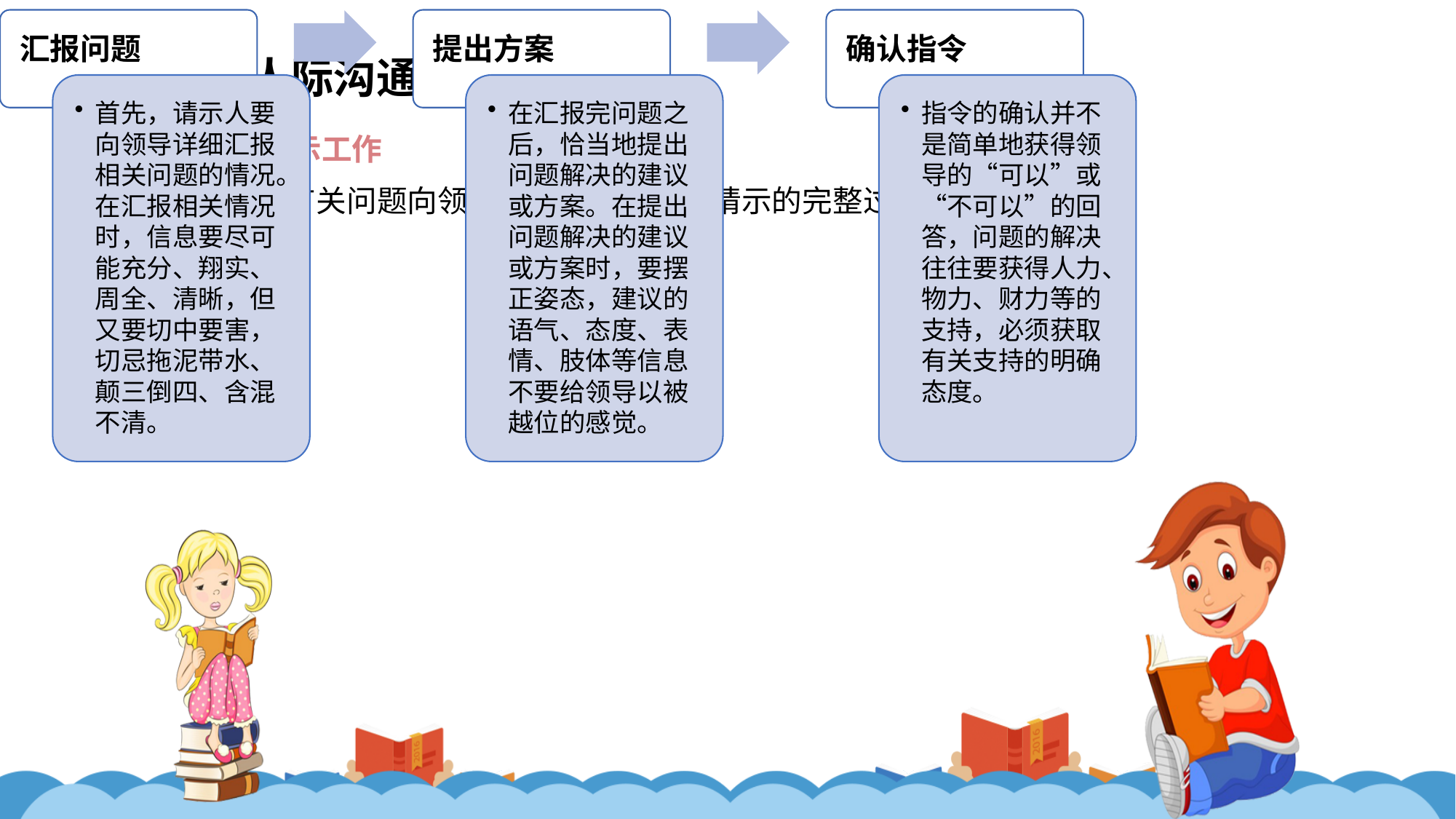

五、关于人际沟通的提问
2. 向领导请示工作
请示是指就有关问题向领导获取行动指令。请示的完整过程包括以下步骤。
汇报问题
首先，请示人要向领导详细汇报相关问题的情况。在汇报相关情况时，信息要尽可能充分、翔实、周全、清晰，但又要切中要害，切忌拖泥带水、颠三倒四、含混不清。

提出方案
在汇报完问题之后，恰当地提出问题解决的建议或方案。在提出问题解决的建议或方案时，要摆正姿态，建议的语气、态度、表情、肢体等信息不要给领导以被越位的感觉。

确认指令
指令的确认并不是简单地获得领导的“可以”或“不可以”的回答，问题的解决往往要获得人力、物力、财力等的支持，必须获取有关支持的明确态度。